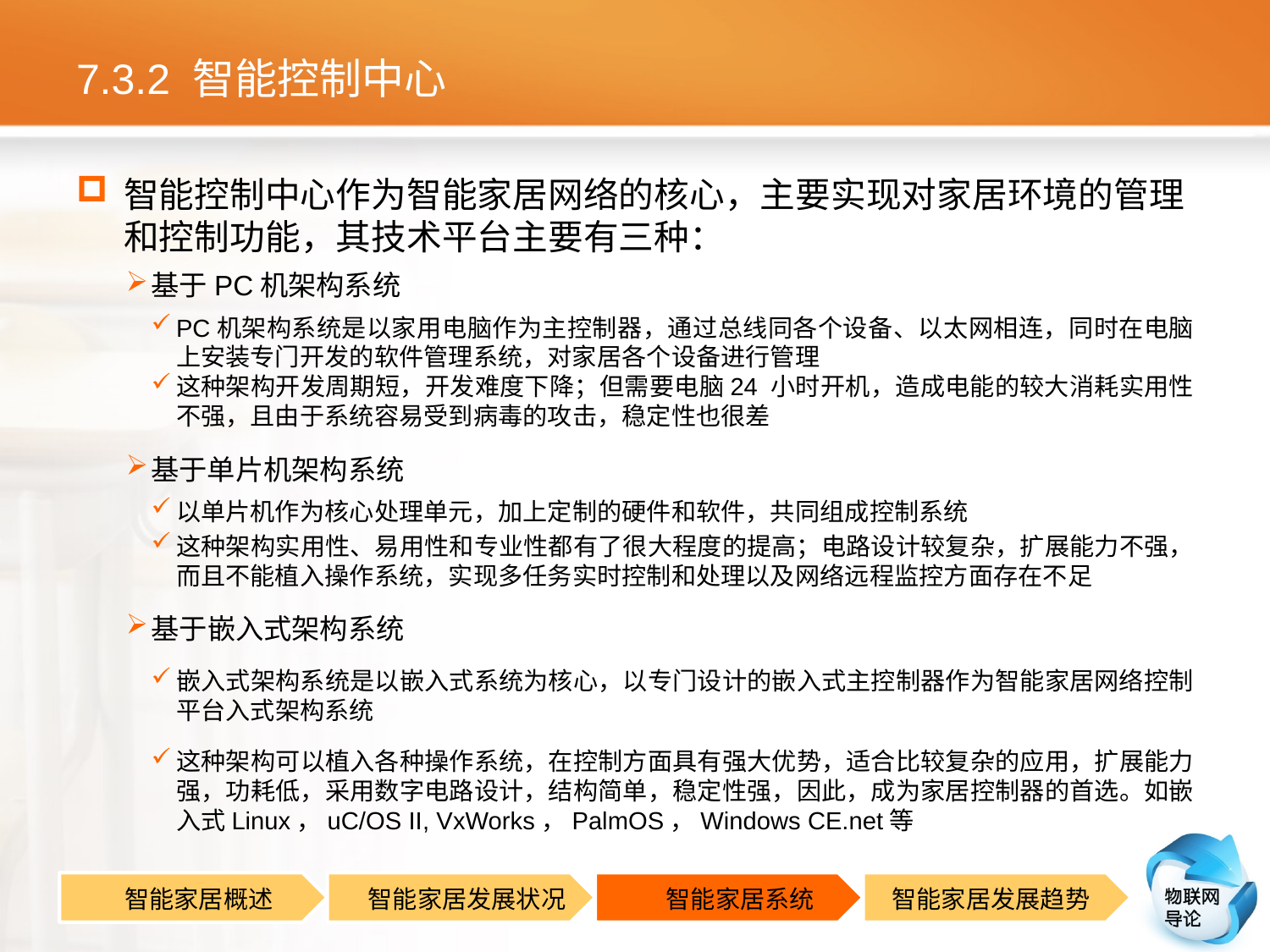

# 7.3.2 智能控制中心
智能控制中心作为智能家居网络的核心，主要实现对家居环境的管理和控制功能，其技术平台主要有三种：
基于PC机架构系统
PC机架构系统是以家用电脑作为主控制器，通过总线同各个设备、以太网相连，同时在电脑上安装专门开发的软件管理系统，对家居各个设备进行管理
这种架构开发周期短，开发难度下降；但需要电脑24 小时开机，造成电能的较大消耗实用性不强，且由于系统容易受到病毒的攻击，稳定性也很差
基于单片机架构系统
以单片机作为核心处理单元，加上定制的硬件和软件，共同组成控制系统
这种架构实用性、易用性和专业性都有了很大程度的提高；电路设计较复杂，扩展能力不强，而且不能植入操作系统，实现多任务实时控制和处理以及网络远程监控方面存在不足
基于嵌入式架构系统
嵌入式架构系统是以嵌入式系统为核心，以专门设计的嵌入式主控制器作为智能家居网络控制平台入式架构系统
这种架构可以植入各种操作系统，在控制方面具有强大优势，适合比较复杂的应用，扩展能力强，功耗低，采用数字电路设计，结构简单，稳定性强，因此，成为家居控制器的首选。如嵌入式Linux，uC/OS II, VxWorks，PalmOS，Windows CE.net等